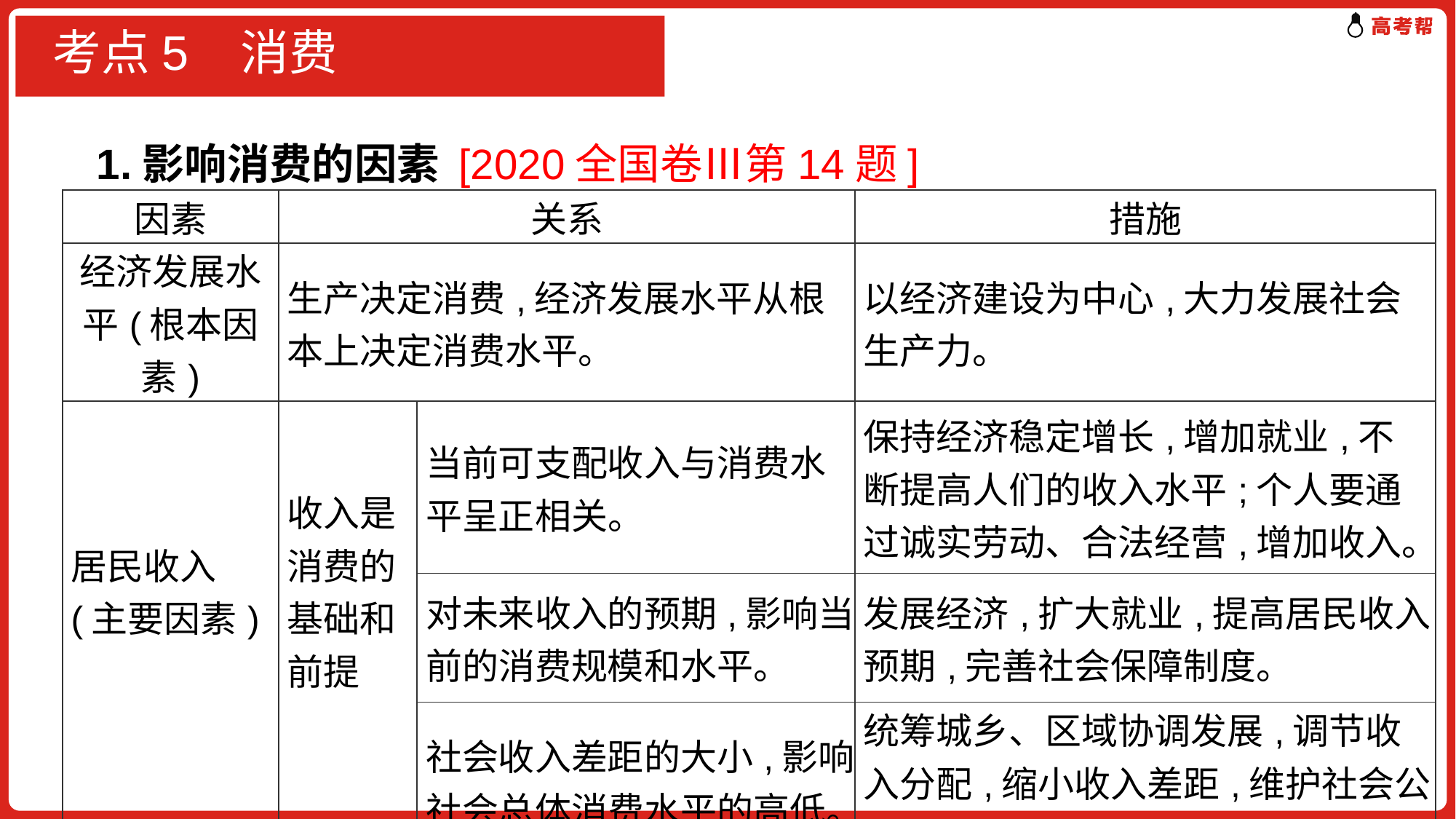

# 考点5   消费
1.影响消费的因素 [2020全国卷Ⅲ第14题]
| 因素 | 关系 |  | 措施 |
| --- | --- | --- | --- |
| 经济发展水平(根本因素) | 生产决定消费,经济发展水平从根本上决定消费水平。 |  | 以经济建设为中心,大力发展社会生产力。 |
| 居民收入(主要因素) | 收入是消费的基础和前提 | 当前可支配收入与消费水平呈正相关。 | 保持经济稳定增长,增加就业,不断提高人们的收入水平;个人要通过诚实劳动、合法经营,增加收入。 |
|  |  | 对未来收入的预期,影响当前的消费规模和水平。 | 发展经济,扩大就业,提高居民收入预期,完善社会保障制度。 |
|  |  | 社会收入差距的大小,影响社会总体消费水平的高低。 | 统筹城乡、区域协调发展,调节收入分配,缩小收入差距,维护社会公平。 |